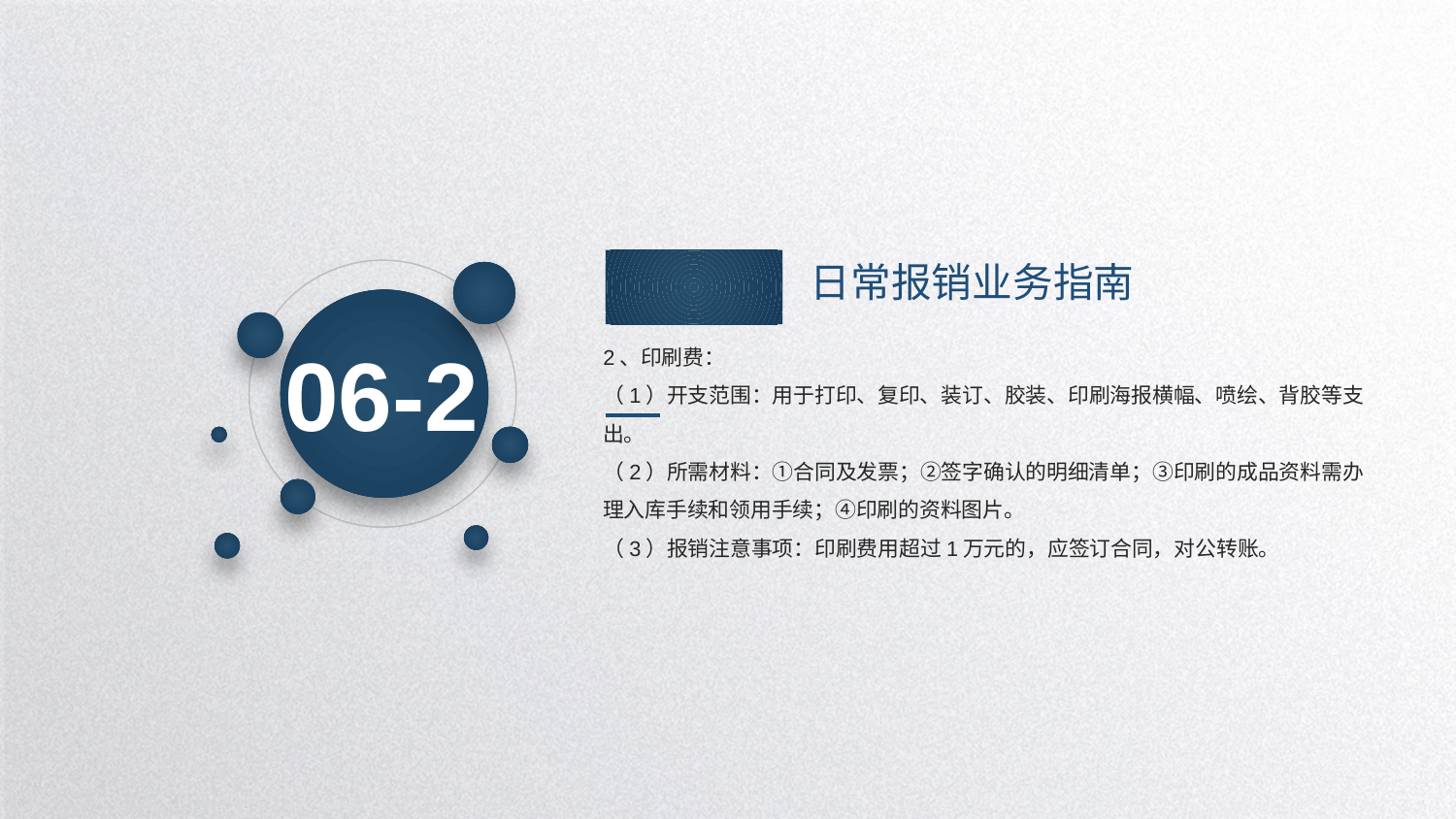

日常报销业务指南

06-2

2、印刷费：
（1）开支范围：用于打印、复印、装订、胶装、印刷海报横幅、喷绘、背胶等支出。
（2）所需材料：①合同及发票；②签字确认的明细清单；③印刷的成品资料需办理入库手续和领用手续；④印刷的资料图片。
（3）报销注意事项：印刷费用超过1万元的，应签订合同，对公转账。